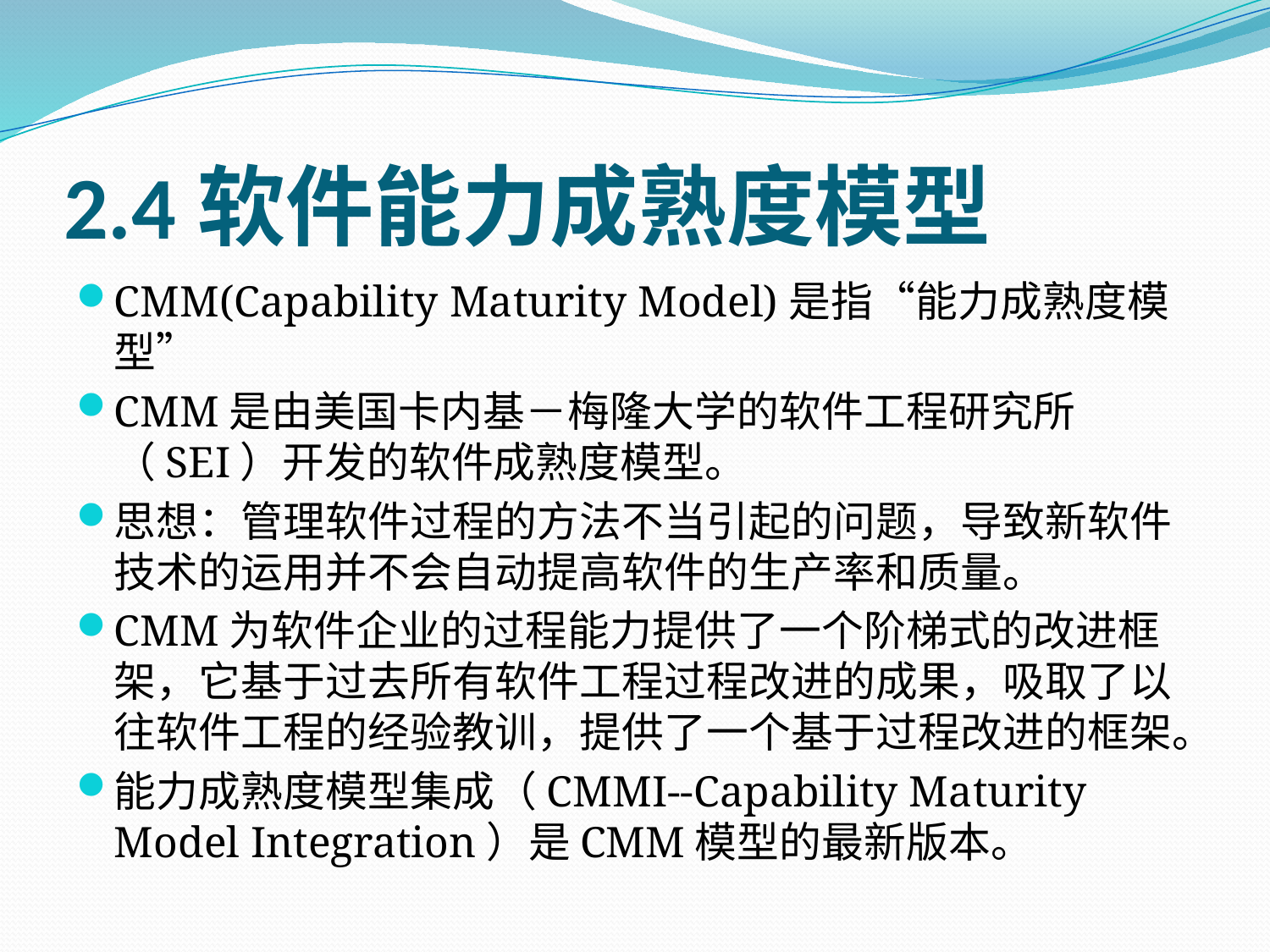

# 2.4软件能力成熟度模型
CMM(Capability Maturity Model)是指“能力成熟度模型”
CMM是由美国卡内基－梅隆大学的软件工程研究所（SEI）开发的软件成熟度模型。
思想：管理软件过程的方法不当引起的问题，导致新软件技术的运用并不会自动提高软件的生产率和质量。
CMM为软件企业的过程能力提供了一个阶梯式的改进框架，它基于过去所有软件工程过程改进的成果，吸取了以往软件工程的经验教训，提供了一个基于过程改进的框架。
能力成熟度模型集成（CMMI--Capability Maturity Model Integration）是CMM模型的最新版本。